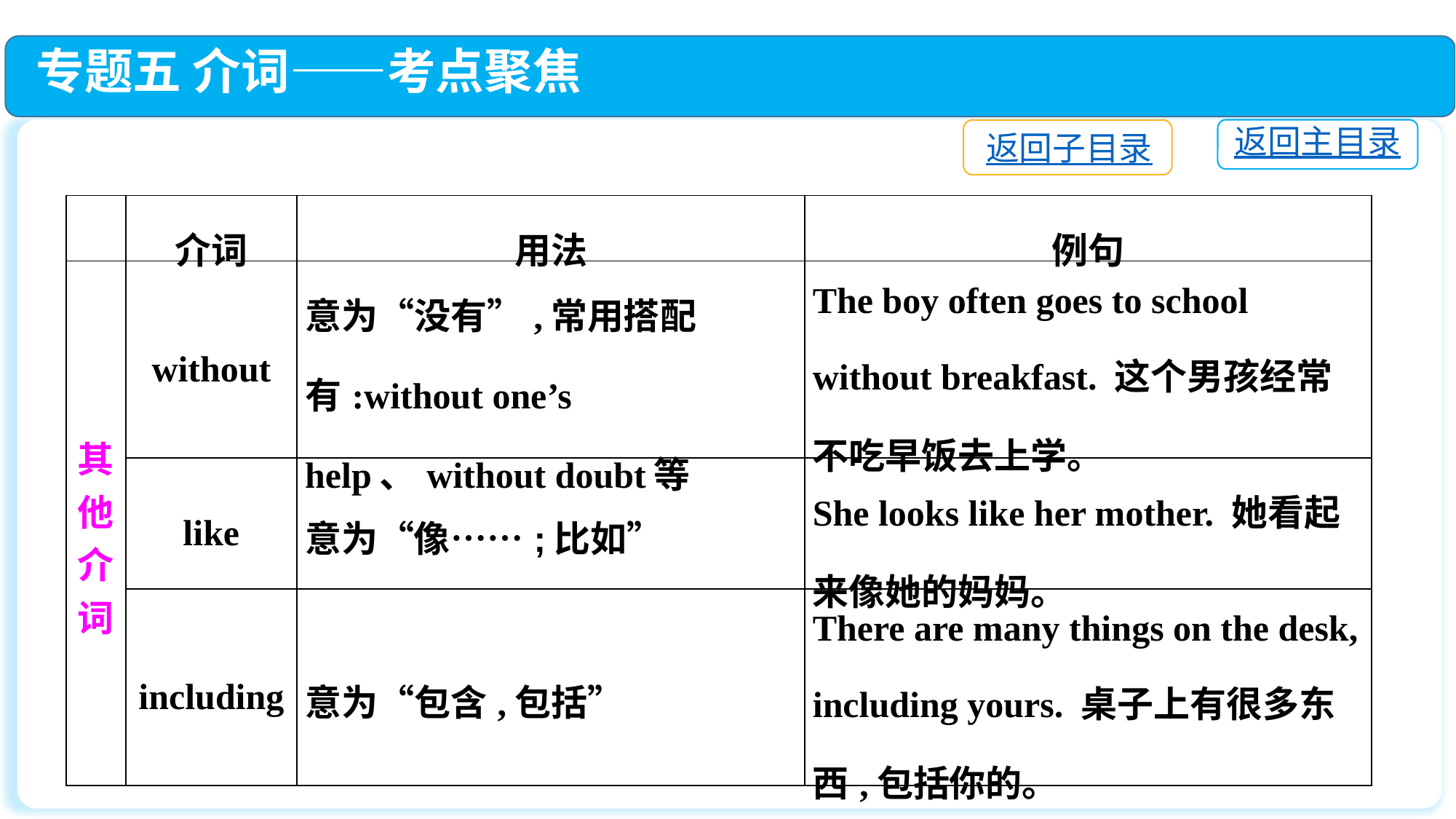

专题五 介词——考点聚焦

返回主目录

返回子目录
|  | 介词 | 用法 | 例句 |
| --- | --- | --- | --- |
| 其 他 介 词 | without | 意为“没有”,常用搭配有:without one’s help、without doubt等 | The boy often goes to school without breakfast. 这个男孩经常不吃早饭去上学。 |
|  | like | 意为“像……;比如” | She looks like her mother. 她看起来像她的妈妈。 |
|  | including | 意为“包含,包括” | There are many things on the desk, including yours. 桌子上有很多东西,包括你的。 |